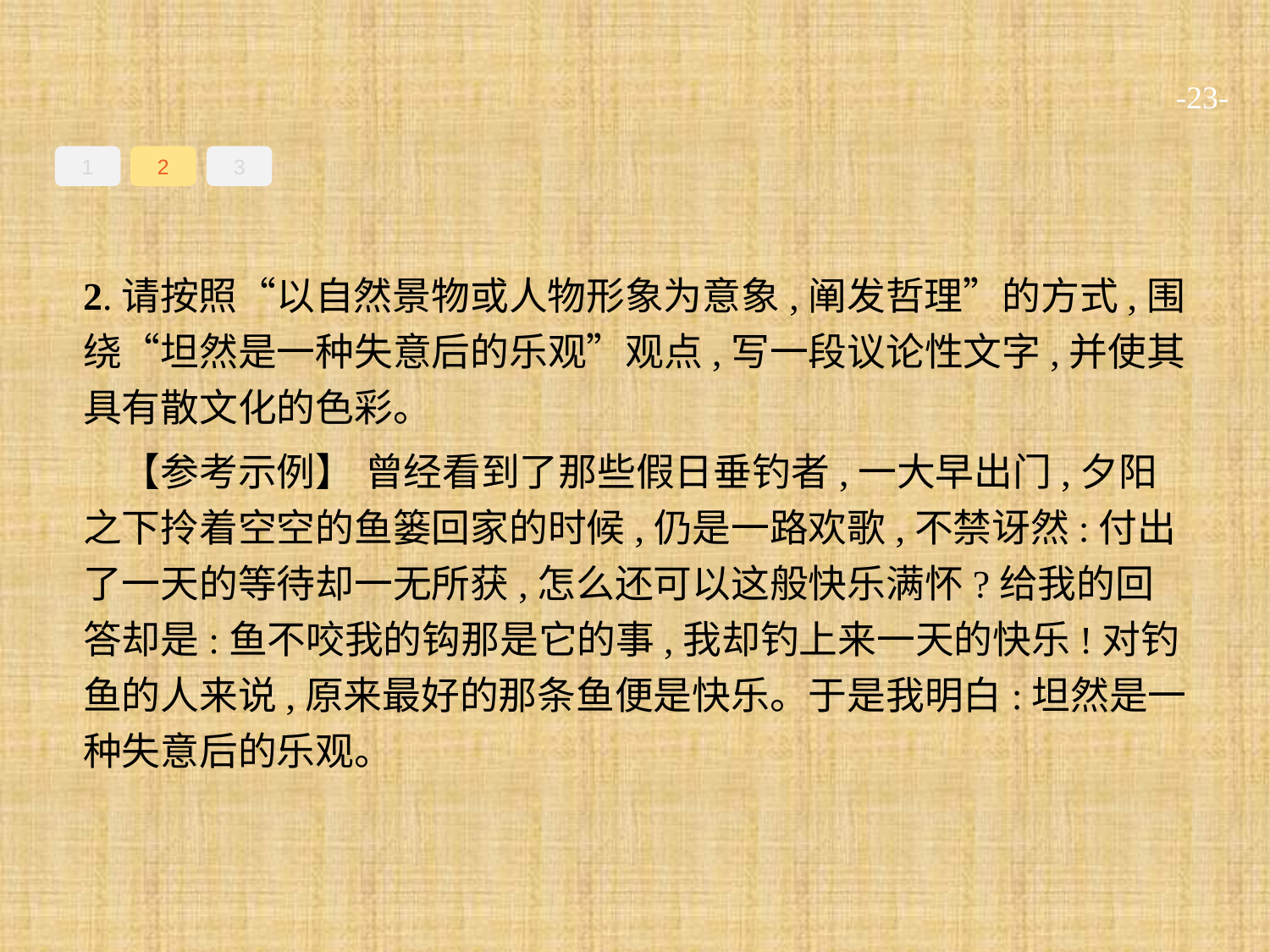

-23-
1
2
3
2.请按照“以自然景物或人物形象为意象,阐发哲理”的方式,围绕“坦然是一种失意后的乐观”观点,写一段议论性文字,并使其具有散文化的色彩。
【参考示例】 曾经看到了那些假日垂钓者,一大早出门,夕阳之下拎着空空的鱼篓回家的时候,仍是一路欢歌,不禁讶然:付出了一天的等待却一无所获,怎么还可以这般快乐满怀?给我的回答却是:鱼不咬我的钩那是它的事,我却钓上来一天的快乐!对钓鱼的人来说,原来最好的那条鱼便是快乐。于是我明白:坦然是一种失意后的乐观。